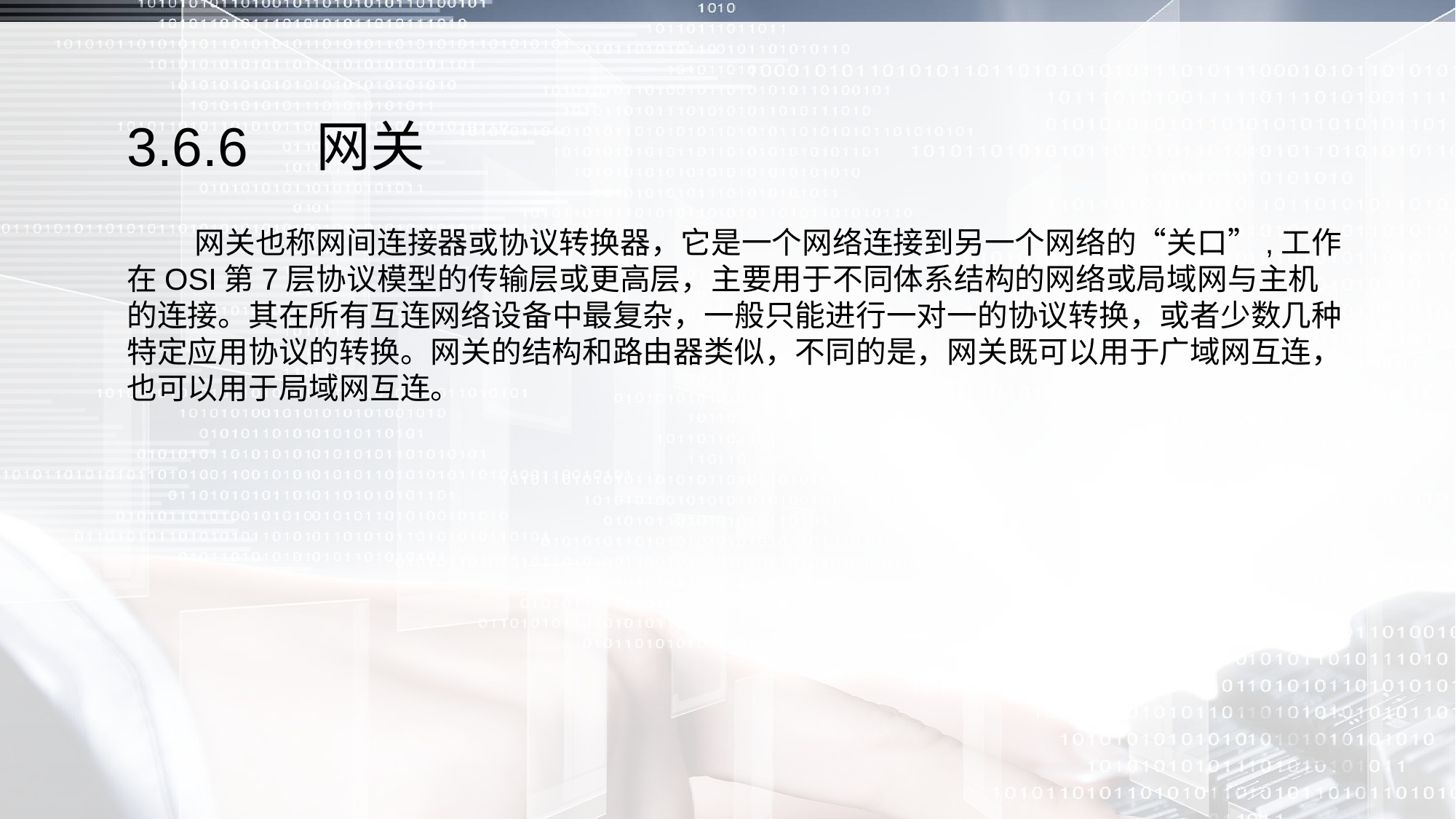

# 3.6.6　网关
         网关也称网间连接器或协议转换器，它是一个网络连接到另一个网络的“关口”,工作在OSI第7层协议模型的传输层或更高层，主要用于不同体系结构的网络或局域网与主机的连接。其在所有互连网络设备中最复杂，一般只能进行一对一的协议转换，或者少数几种特定应用协议的转换。网关的结构和路由器类似，不同的是，网关既可以用于广域网互连，也可以用于局域网互连。